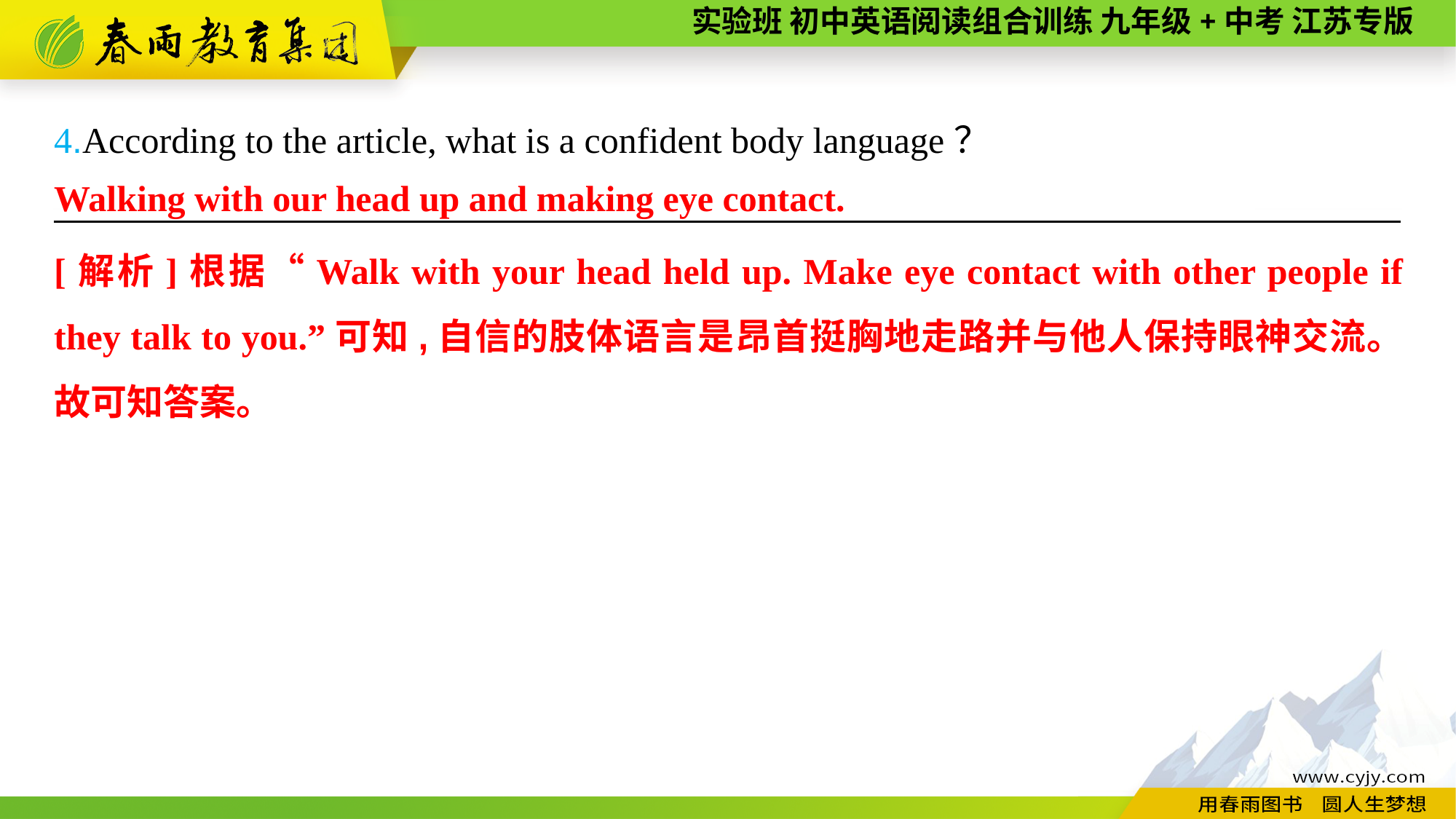

4.According to the article, what is a confident body language？
————————                        ——  ————                                                  ————
Walking with our head up and making eye contact.
[解析]根据“Walk with your head held up. Make eye contact with other people if they talk to you.”可知,自信的肢体语言是昂首挺胸地走路并与他人保持眼神交流。故可知答案。